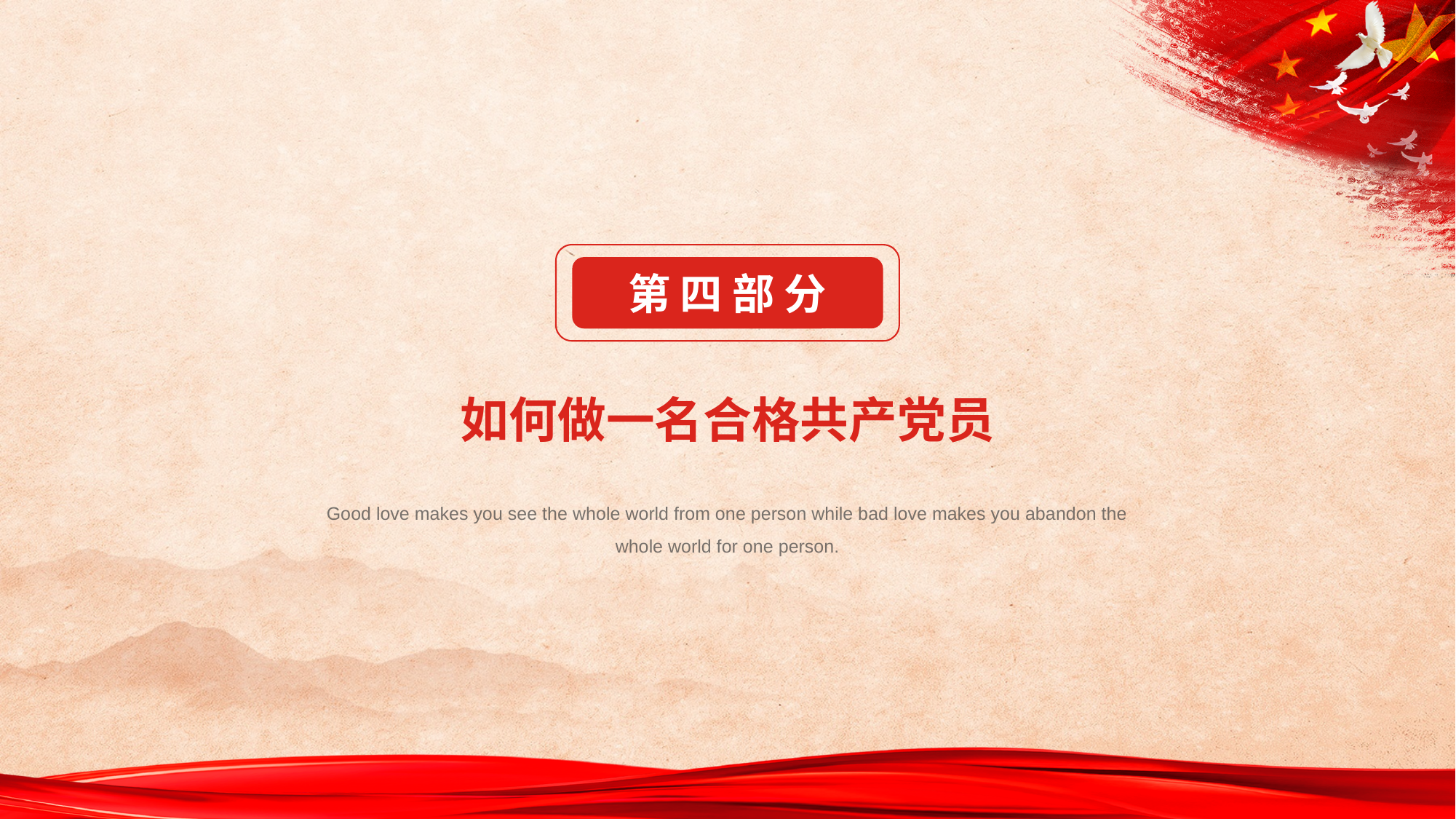

第 四 部 分
如何做一名合格共产党员
Good love makes you see the whole world from one person while bad love makes you abandon the whole world for one person.